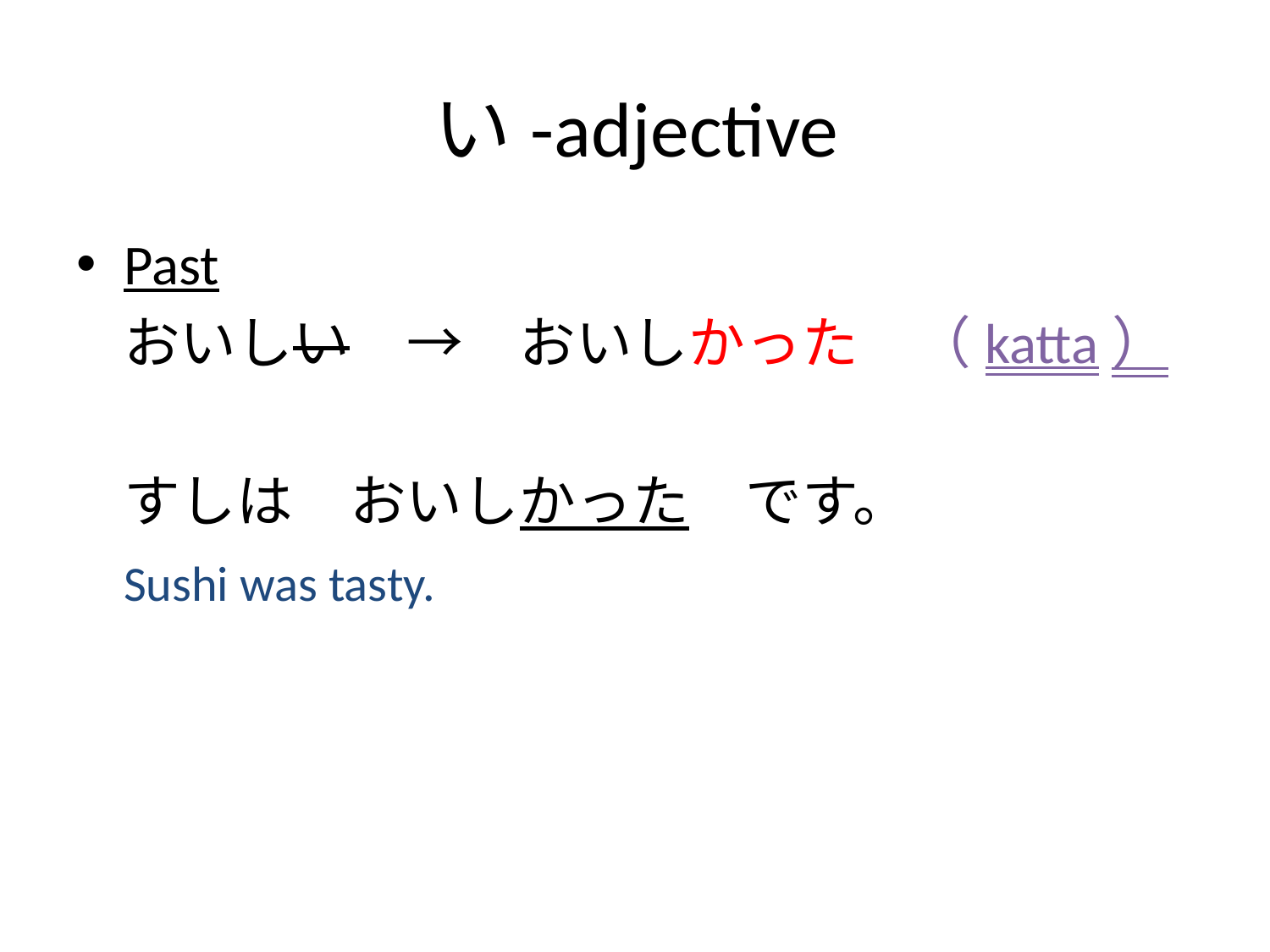

# い-adjective
Past
	おいしい　→　おいしかった　（katta）

	すしは　おいしかった　です。
	Sushi was tasty.